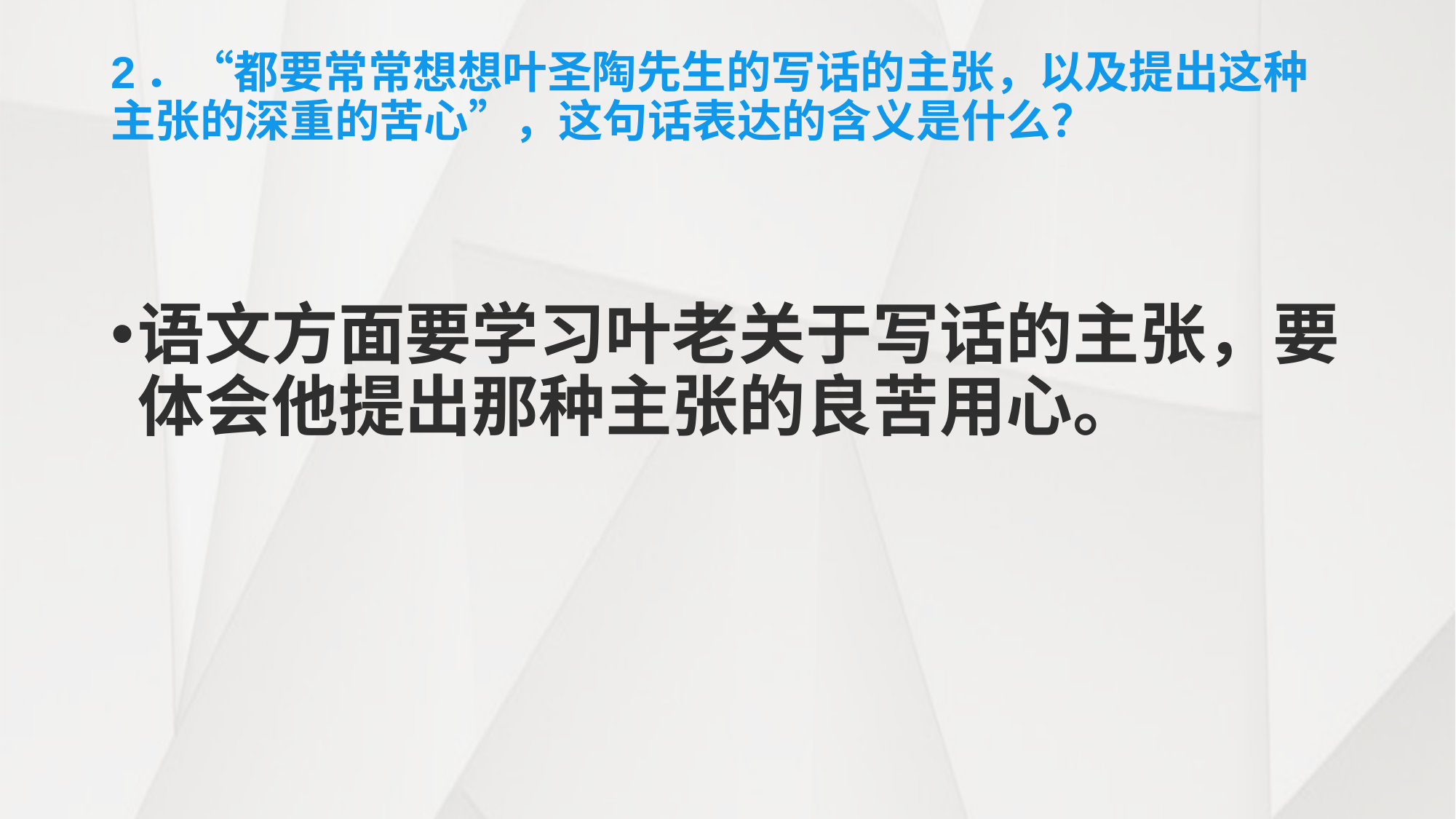

# 2．“都要常常想想叶圣陶先生的写话的主张，以及提出这种主张的深重的苦心”，这句话表达的含义是什么？

语文方面要学习叶老关于写话的主张，要体会他提出那种主张的良苦用心。